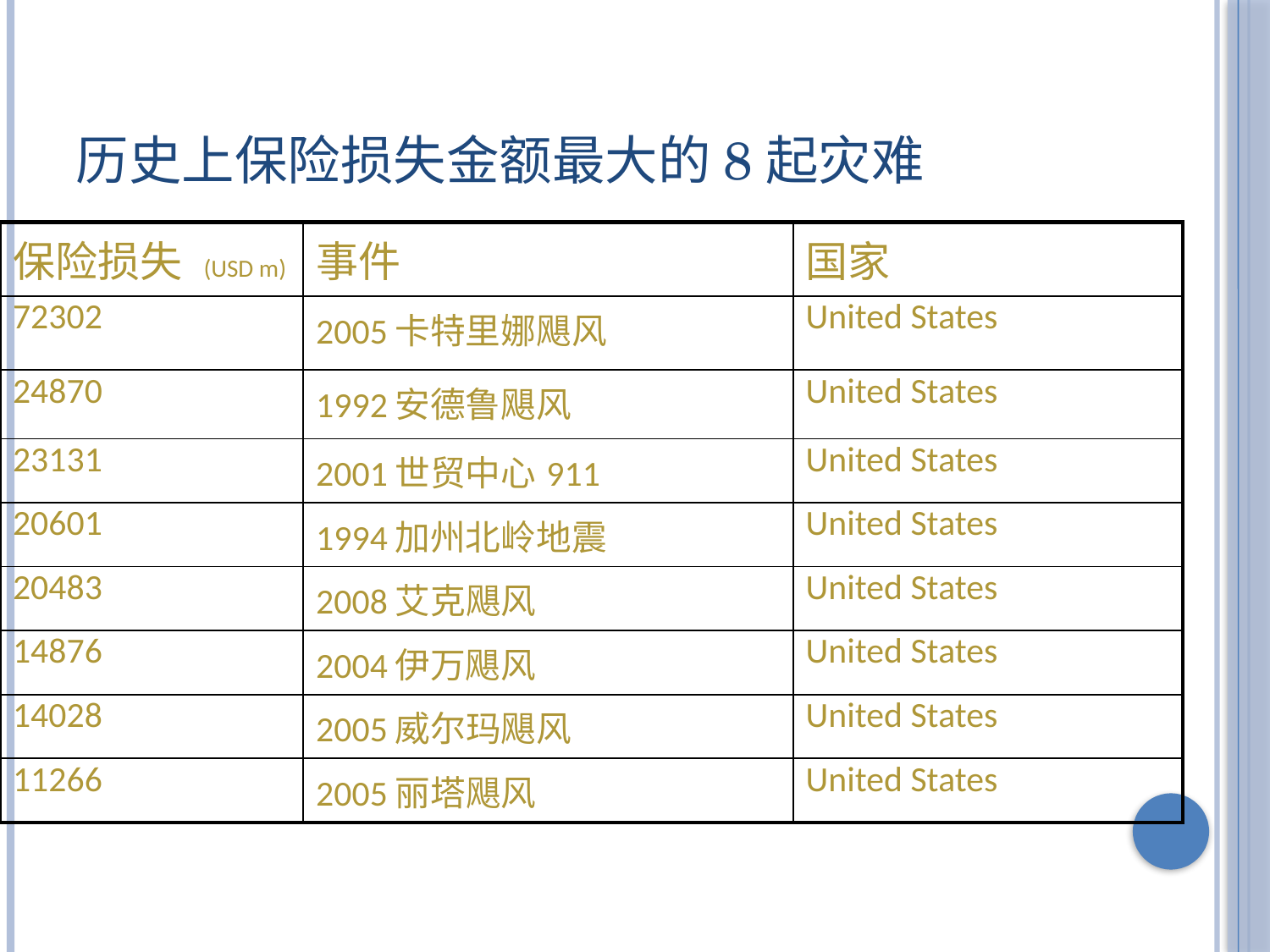

# 历史上保险损失金额最大的8起灾难
| 保险损失 (USD m) | 事件 | 国家 |
| --- | --- | --- |
| 72302 | 2005卡特里娜飓风 | United States |
| 24870 | 1992安德鲁飓风 | United States |
| 23131 | 2001世贸中心911 | United States |
| 20601 | 1994加州北岭地震 | United States |
| 20483 | 2008艾克飓风 | United States |
| 14876 | 2004伊万飓风 | United States |
| 14028 | 2005威尔玛飓风 | United States |
| 11266 | 2005丽塔飓风 | United States |